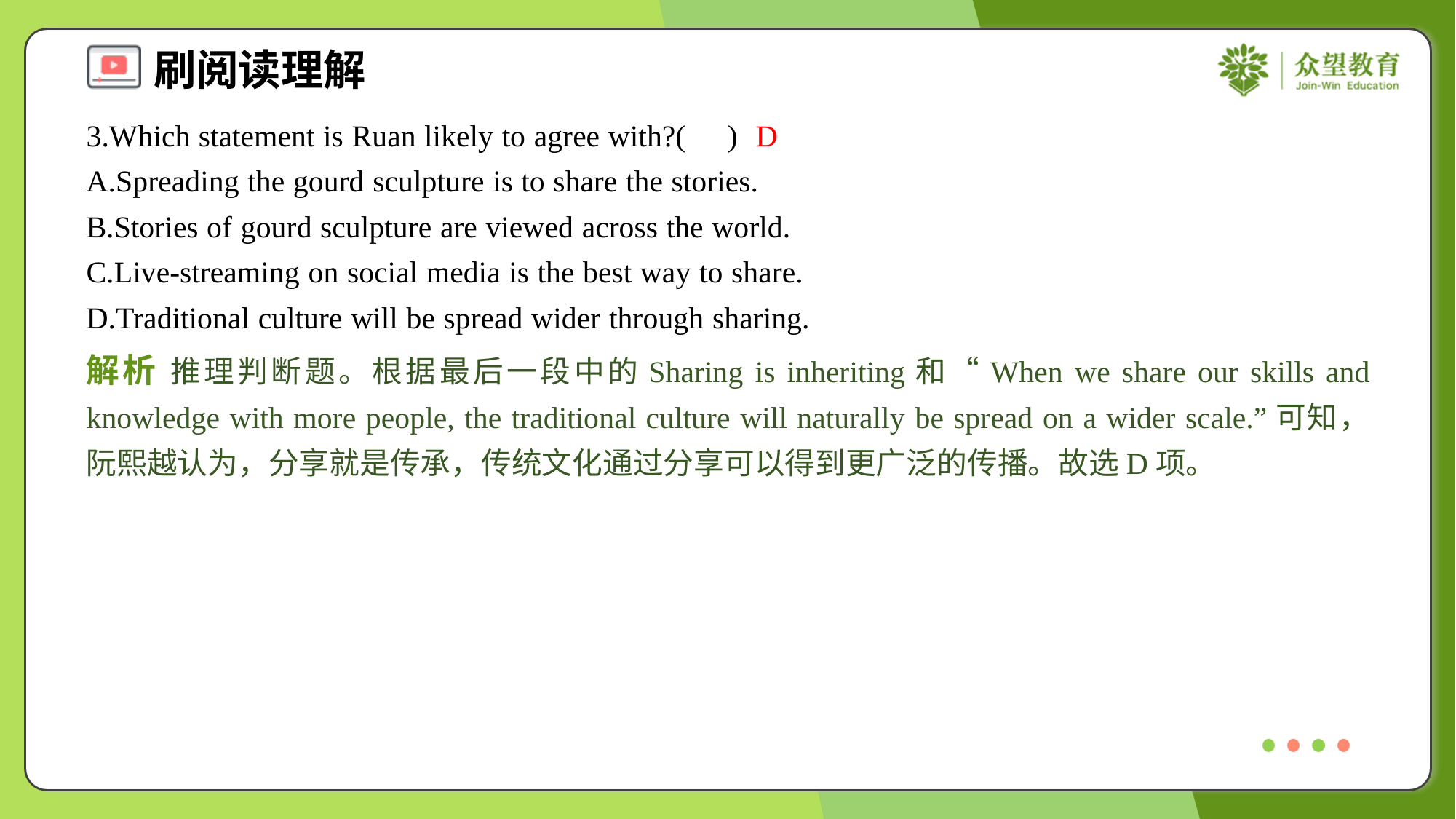

3.Which statement is Ruan likely to agree with?(     )
D
A.Spreading the gourd sculpture is to share the stories.
B.Stories of gourd sculpture are viewed across the world.
C.Live-streaming on social media is the best way to share.
D.Traditional culture will be spread wider through sharing.
解析 推理判断题。根据最后一段中的Sharing is inheriting和“When we share our skills and knowledge with more people, the traditional culture will naturally be spread on a wider scale.”可知，阮熙越认为，分享就是传承，传统文化通过分享可以得到更广泛的传播。故选D项。